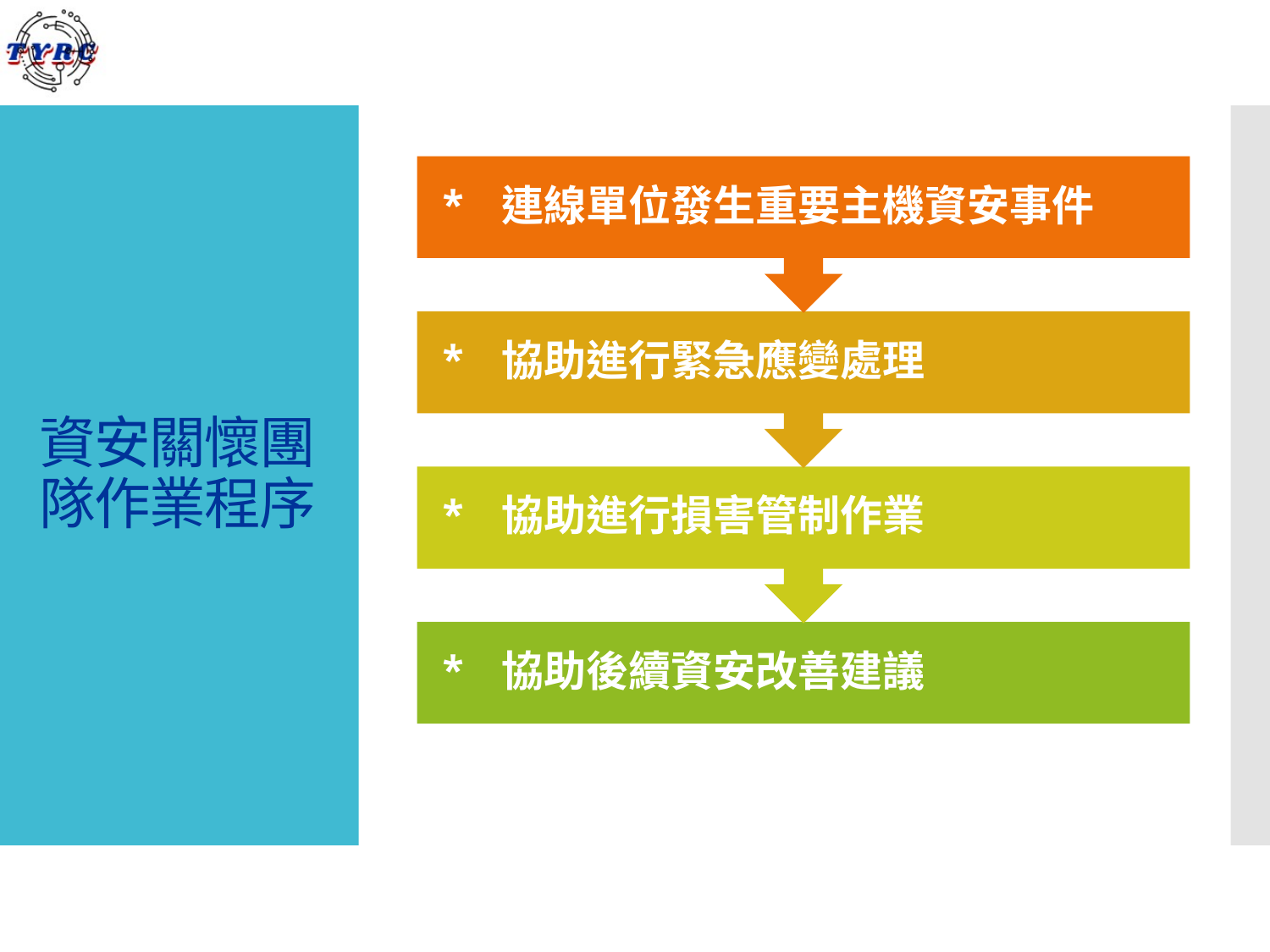

# 資安關懷團隊作業程序
* 協助後續資安改善建議
* 協助進行損害管制作業
* 協助進行緊急應變處理
* 連線單位發生重要主機資安事件